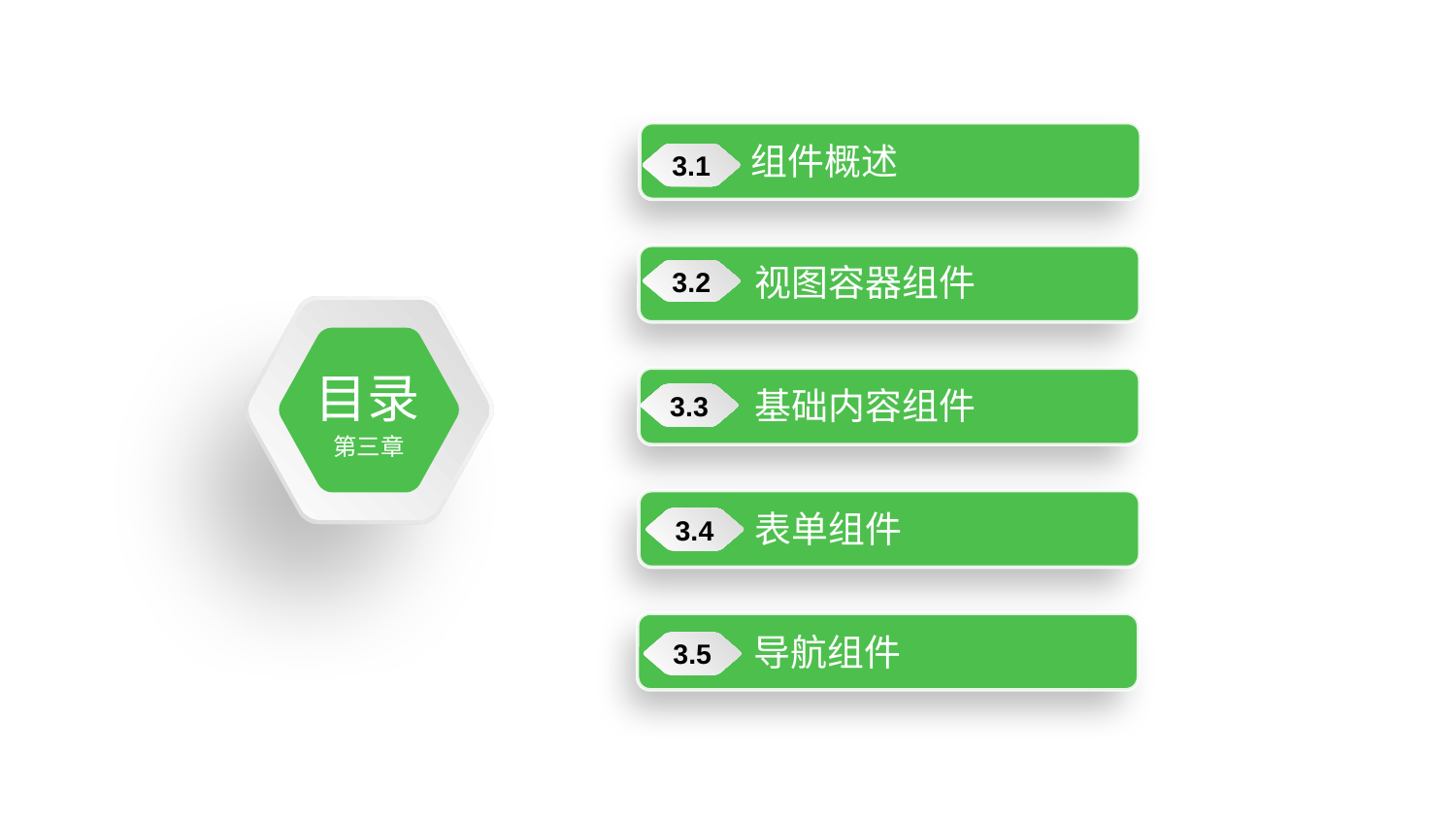

组件概述
3.1

视图容器组件
3.2

目录
第三章

基础内容组件
3.3

表单组件
3.4

导航组件
3.5